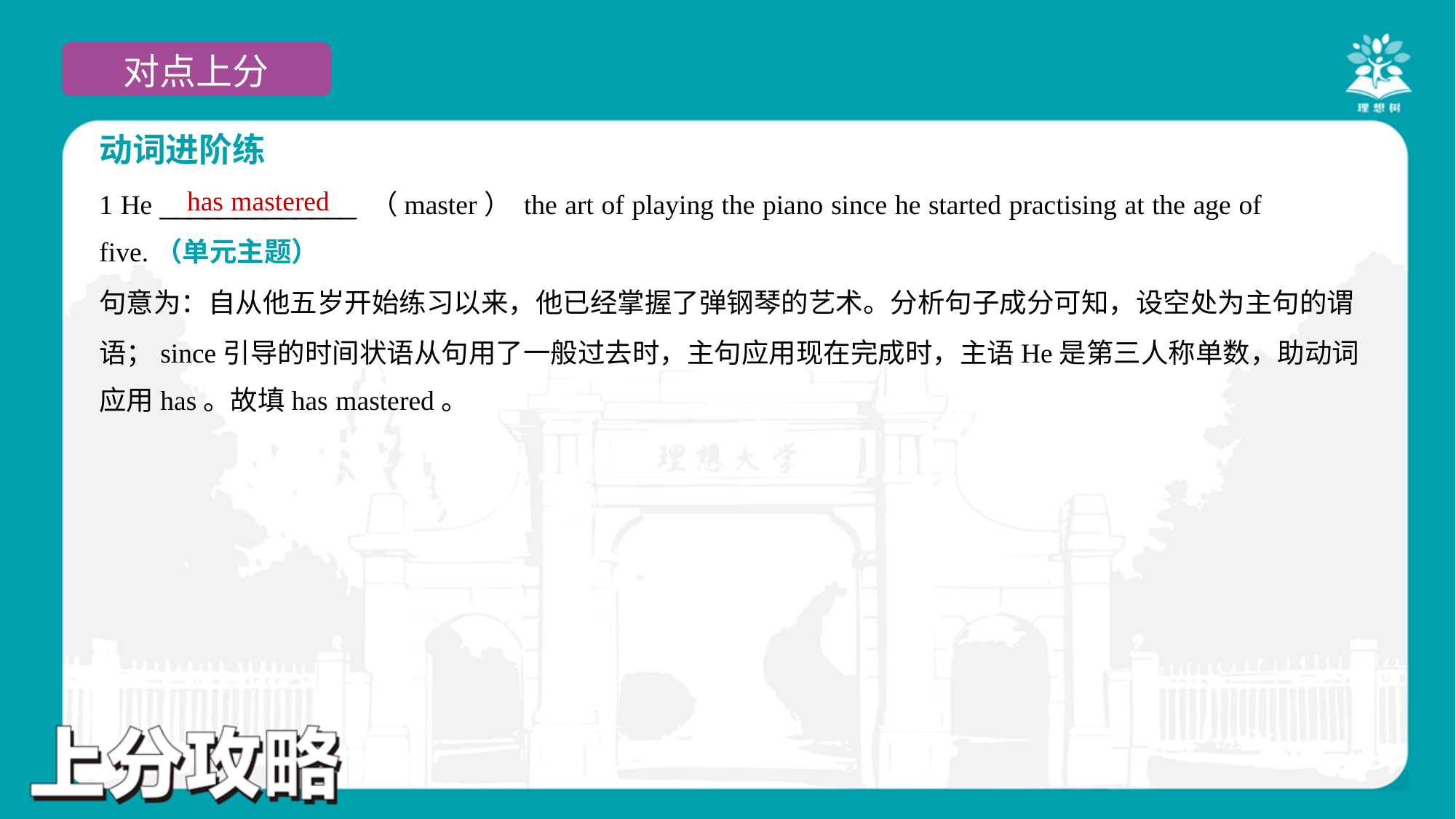

动词进阶练
has mastered
1 He _____________ （master） the art of playing the piano since he started practising at the age of
five.（单元主题）
句意为：自从他五岁开始练习以来，他已经掌握了弹钢琴的艺术。分析句子成分可知，设空处为主句的谓
语；since引导的时间状语从句用了一般过去时，主句应用现在完成时，主语He是第三人称单数，助动词
应用has。故填has mastered。